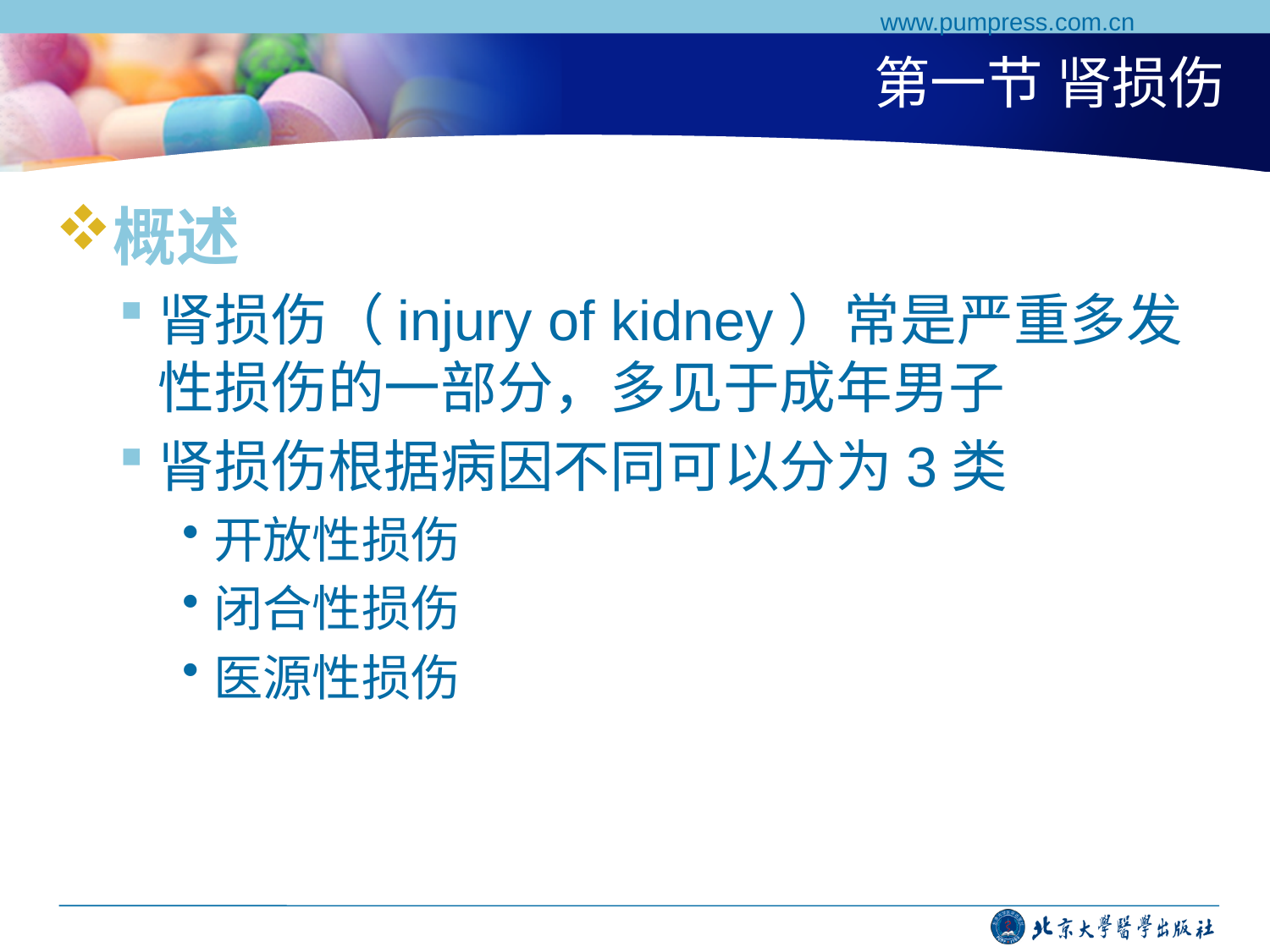

www.pumpress.com.cn
# 第一节 肾损伤
概述
肾损伤（injury of kidney）常是严重多发性损伤的一部分，多见于成年男子
肾损伤根据病因不同可以分为3类
开放性损伤
闭合性损伤
医源性损伤